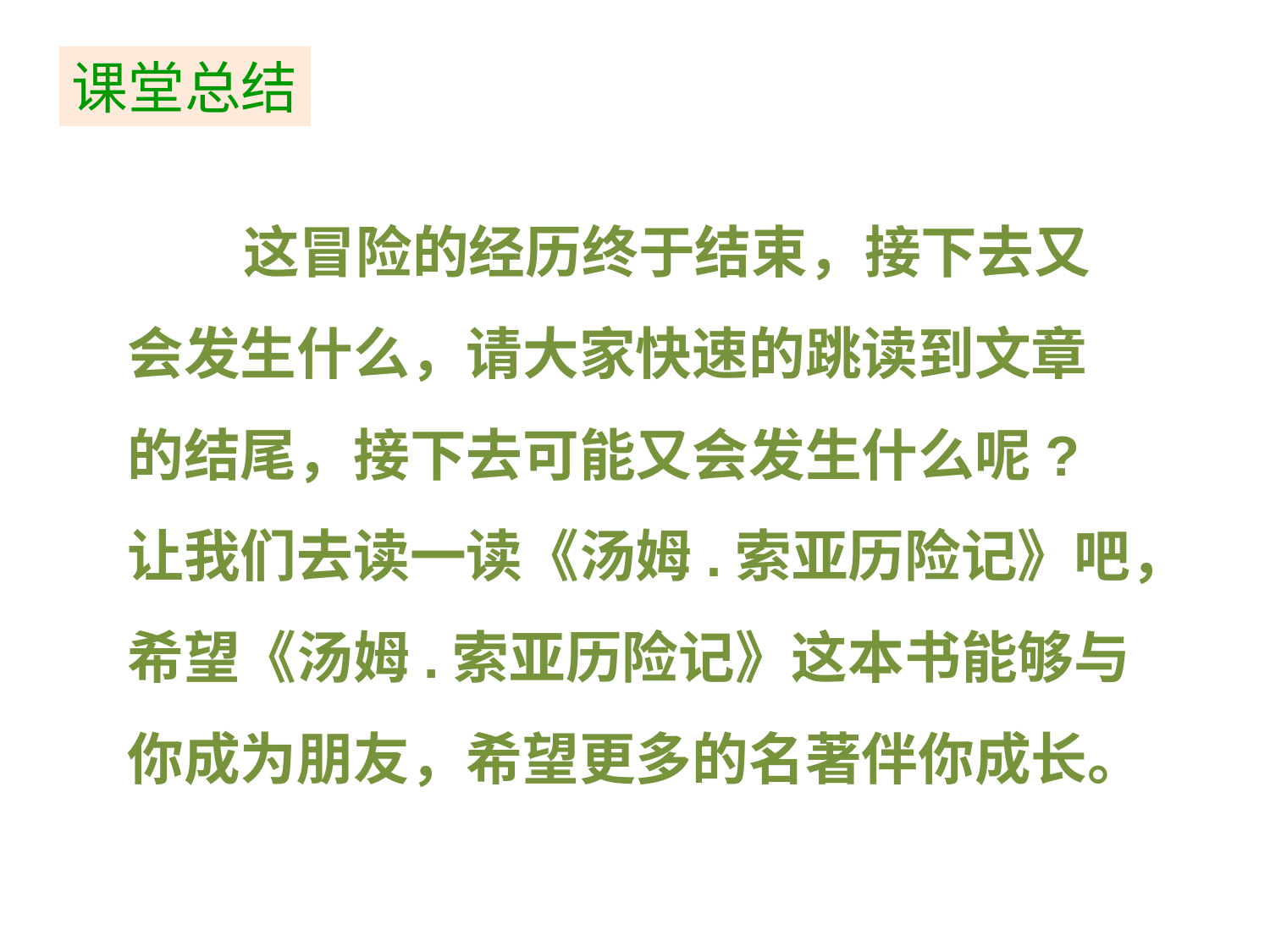

课堂总结
   这冒险的经历终于结束，接下去又会发生什么，请大家快速的跳读到文章的结尾，接下去可能又会发生什么呢?让我们去读一读《汤姆.索亚历险记》吧，希望《汤姆.索亚历险记》这本书能够与你成为朋友，希望更多的名著伴你成长。